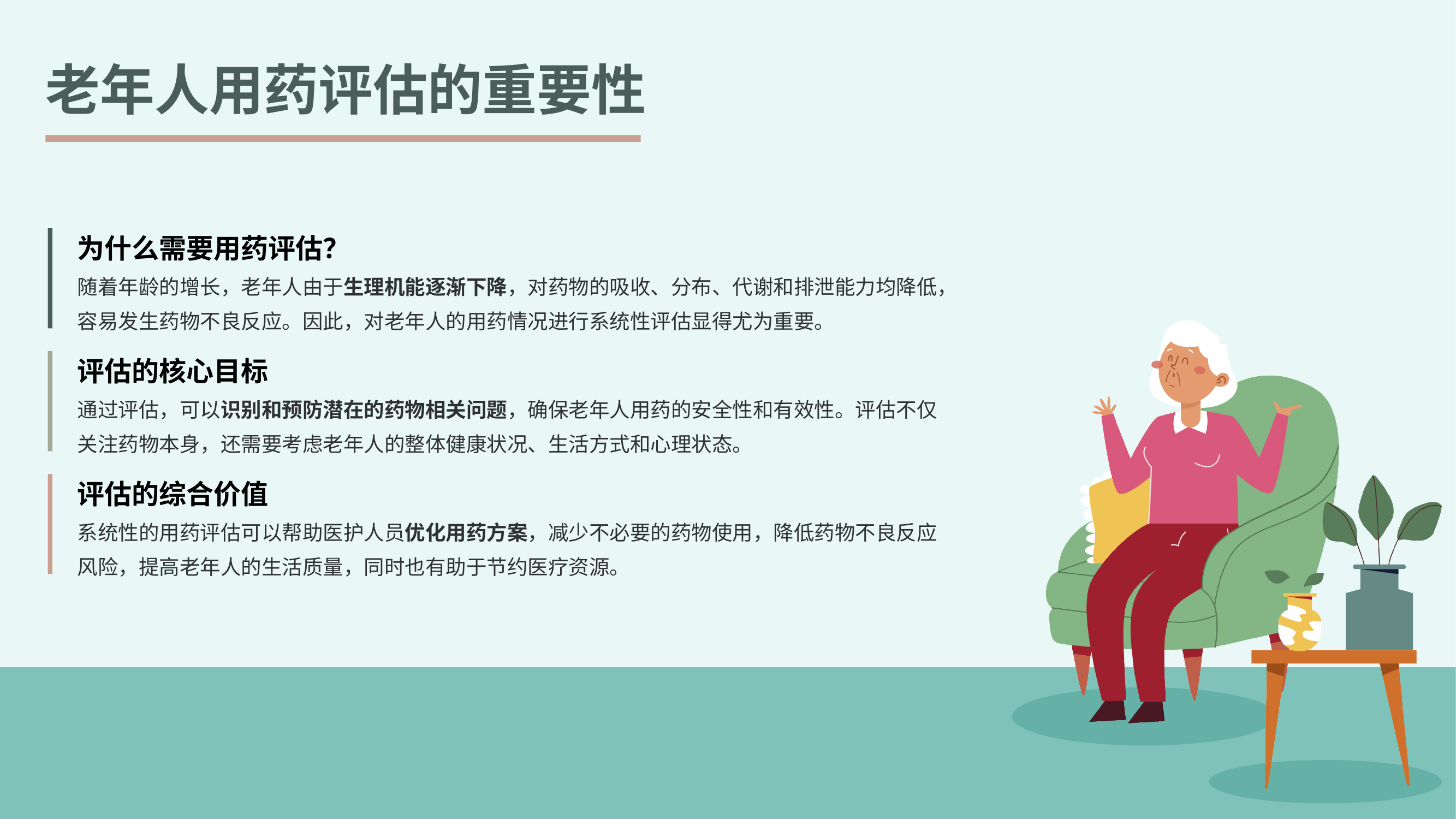

老年人用药评估的重要性

为什么需要用药评估？
随着年龄的增长，老年人由于生理机能逐渐下降，对药物的吸收、分布、代谢和排泄能力均降低，容易发生药物不良反应。因此，对老年人的用药情况进行系统性评估显得尤为重要。

评估的核心目标
通过评估，可以识别和预防潜在的药物相关问题，确保老年人用药的安全性和有效性。评估不仅关注药物本身，还需要考虑老年人的整体健康状况、生活方式和心理状态。

评估的综合价值
系统性的用药评估可以帮助医护人员优化用药方案，减少不必要的药物使用，降低药物不良反应风险，提高老年人的生活质量，同时也有助于节约医疗资源。